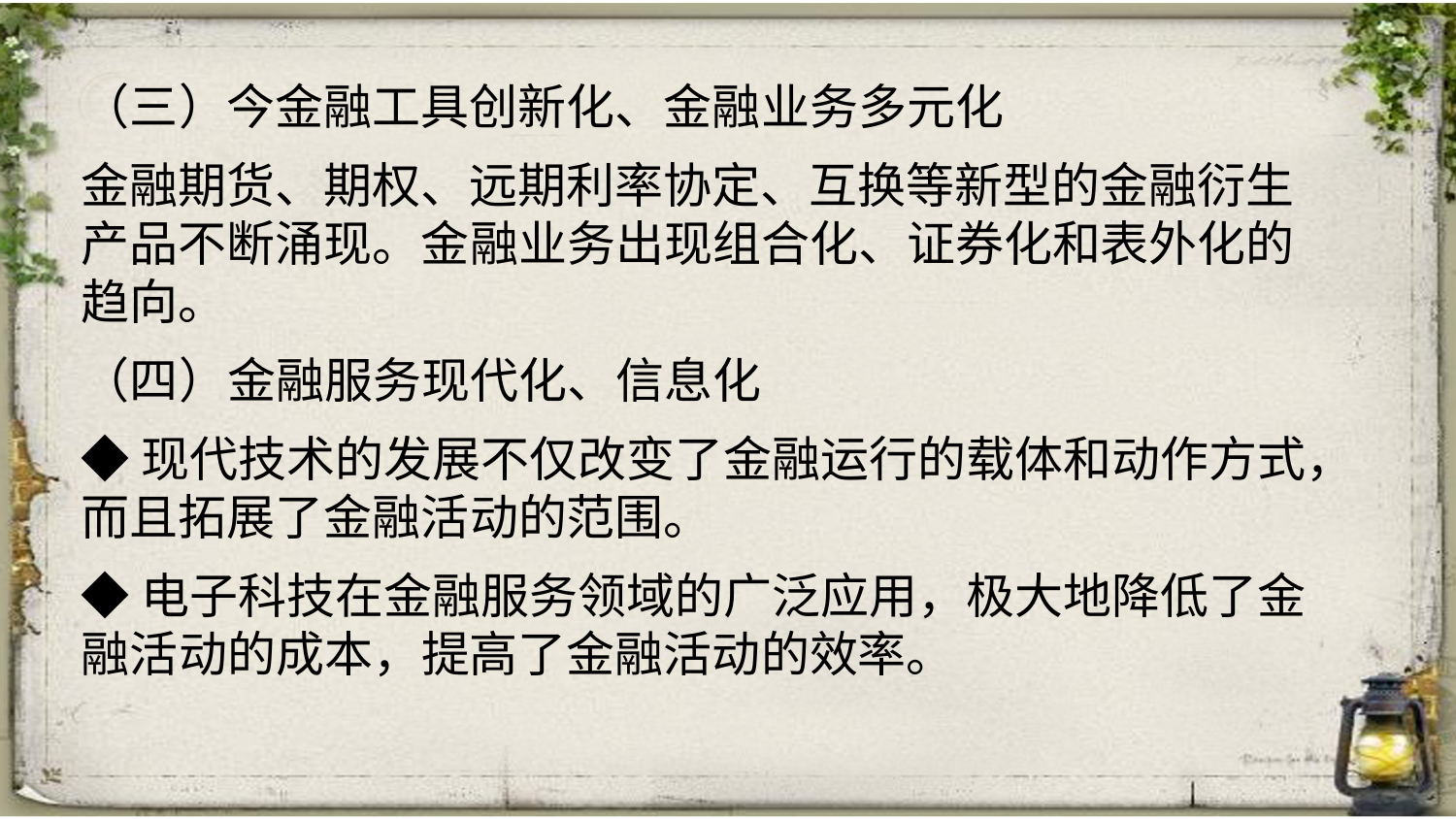

（三）今金融工具创新化、金融业务多元化
金融期货、期权、远期利率协定、互换等新型的金融衍生产品不断涌现。金融业务出现组合化、证券化和表外化的趋向。
（四）金融服务现代化、信息化
◆现代技术的发展不仅改变了金融运行的载体和动作方式，而且拓展了金融活动的范围。
◆电子科技在金融服务领域的广泛应用，极大地降低了金融活动的成本，提高了金融活动的效率。